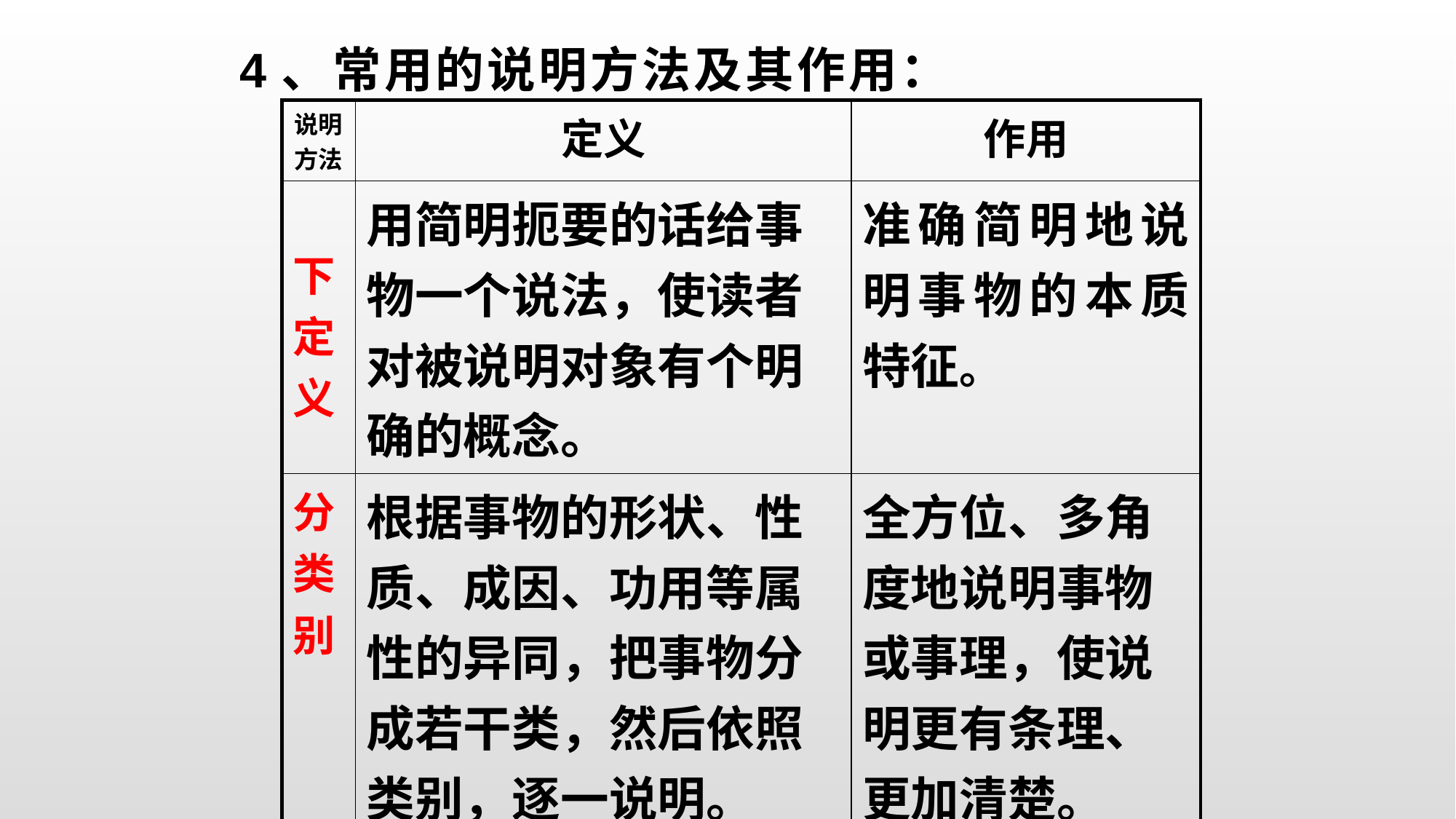

4、常用的说明方法及其作用：
| 说明方法 | 定义 | 作用 |
| --- | --- | --- |
| 下定义 | 用简明扼要的话给事物一个说法，使读者对被说明对象有个明确的概念。 | 准确简明地说明事物的本质特征。 |
| 分类别 | 根据事物的形状、性质、成因、功用等属性的异同，把事物分成若干类，然后依照类别，逐一说明。 | 全方位、多角度地说明事物或事理，使说明更有条理、更加清楚。 |